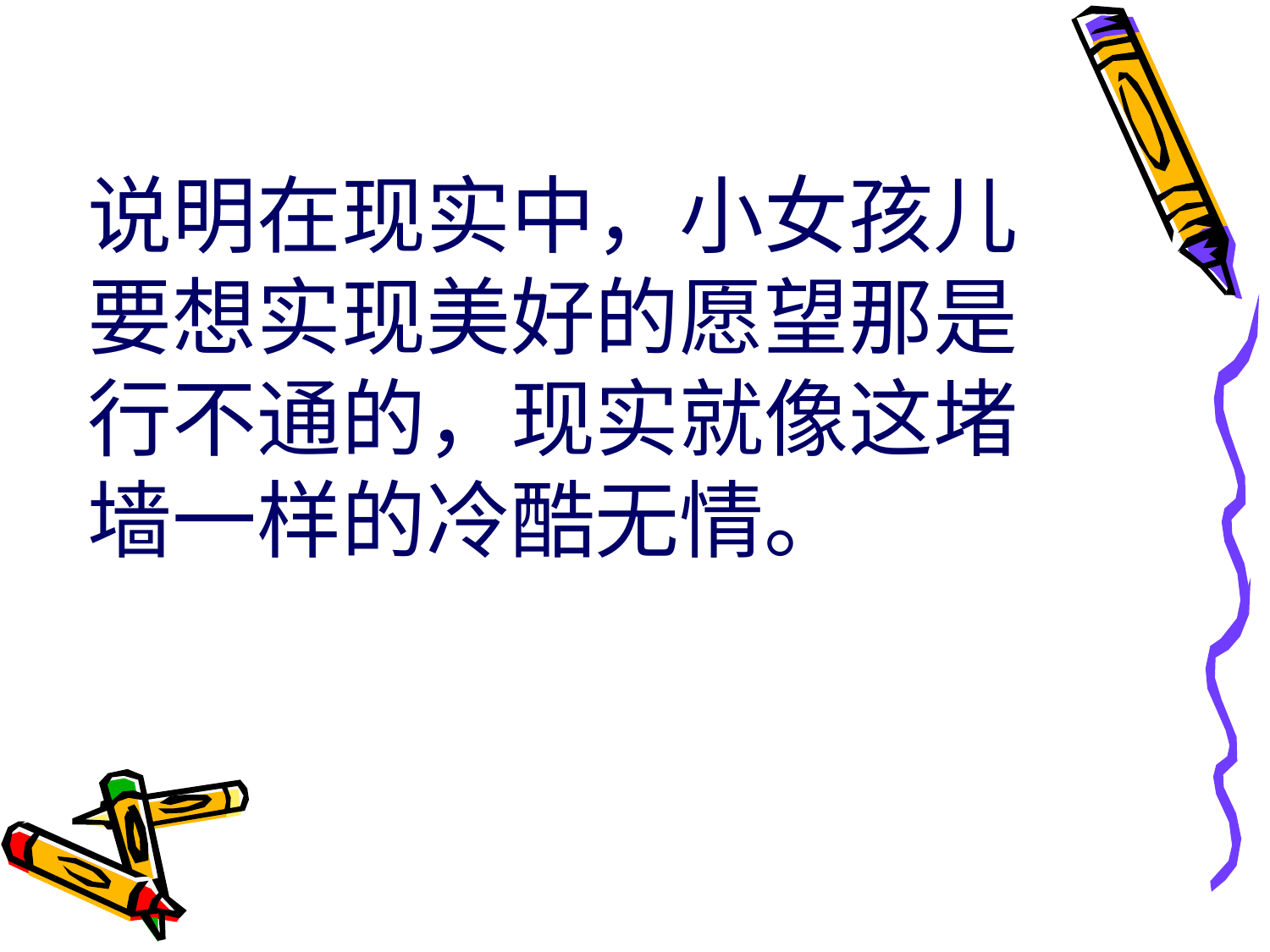

说明在现实中，小女孩儿要想实现美好的愿望那是行不通的，现实就像这堵墙一样的冷酷无情。